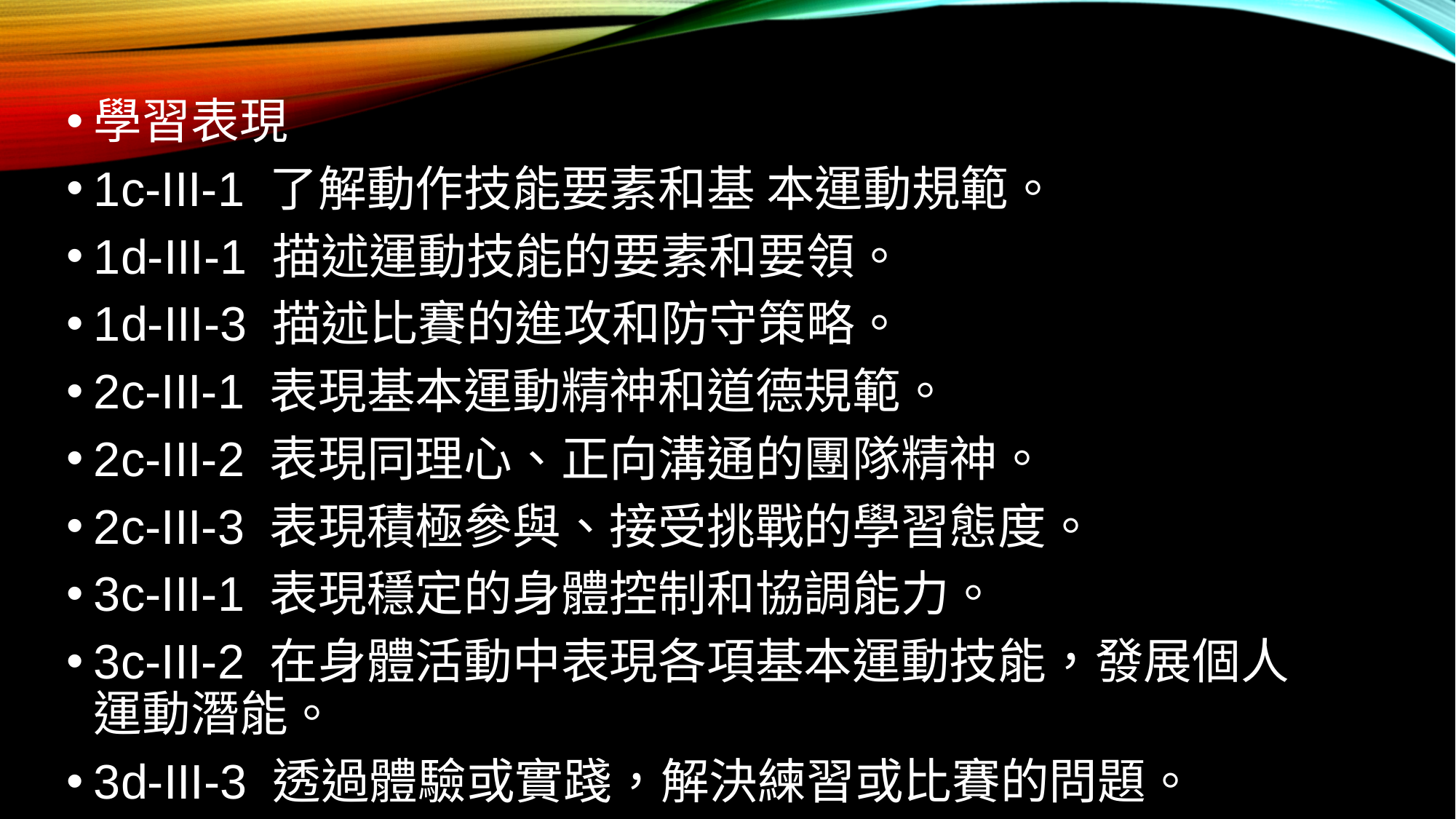

學習表現
1c-III-1 了解動作技能要素和基 本運動規範。
1d-III-1 描述運動技能的要素和要領。
1d-III-3 描述比賽的進攻和防守策略。
2c-III-1 表現基本運動精神和道德規範。
2c-III-2 表現同理心、正向溝通的團隊精神。
2c-III-3 表現積極參與、接受挑戰的學習態度。
3c-III-1 表現穩定的身體控制和協調能力。
3c-III-2 在身體活動中表現各項基本運動技能，發展個人運動潛能。
3d-III-3 透過體驗或實踐，解決練習或比賽的問題。